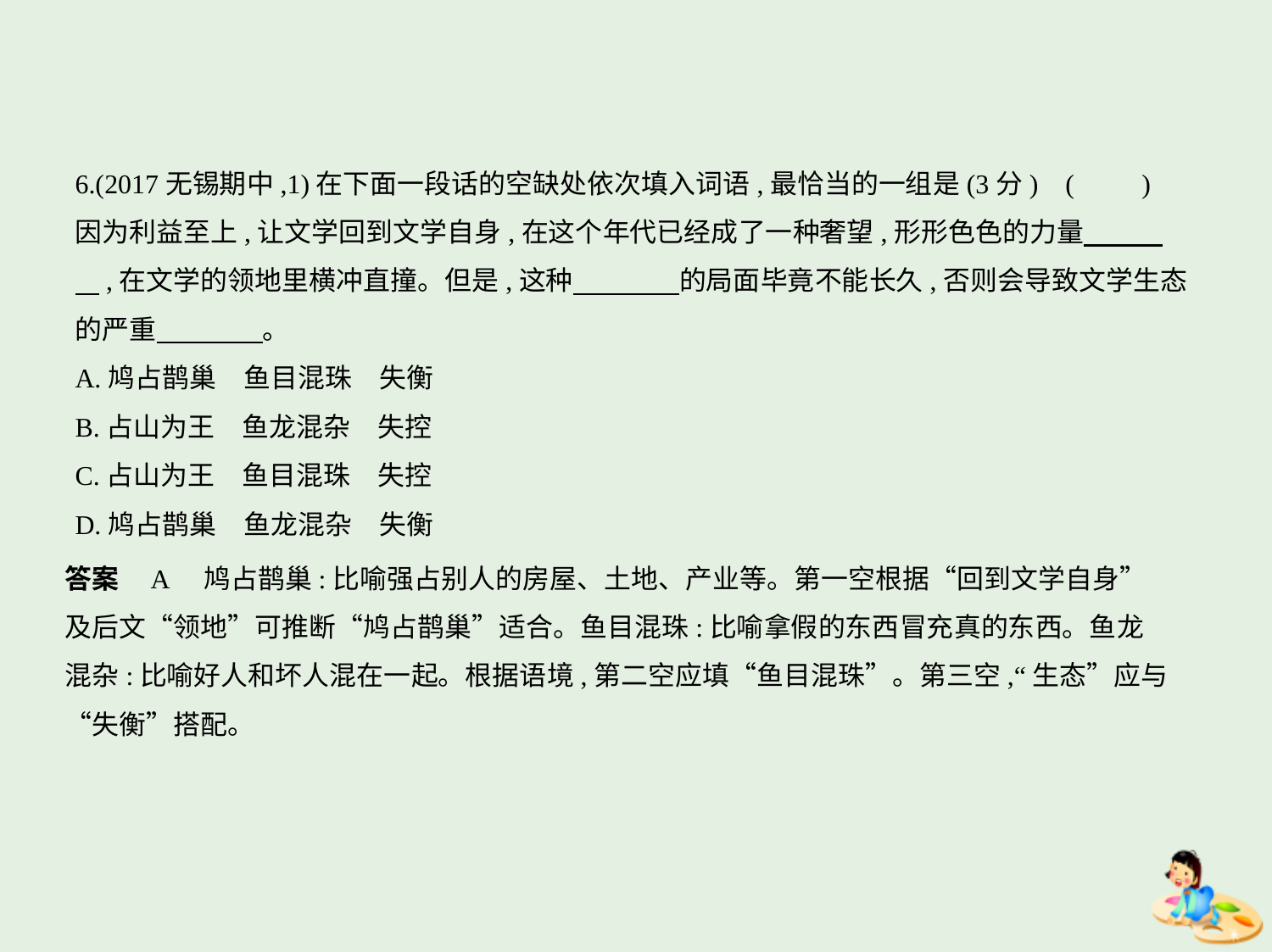

6.(2017无锡期中,1)在下面一段话的空缺处依次填入词语,最恰当的一组是(3分) (　　)
因为利益至上,让文学回到文学自身,在这个年代已经成了一种奢望,形形色色的力量　　    
    ,在文学的领地里横冲直撞。但是,这种　　　    的局面毕竟不能长久,否则会导致文学生态
的严重　　　    。
A.鸠占鹊巢　鱼目混珠　失衡
B.占山为王　鱼龙混杂　失控
C.占山为王　鱼目混珠　失控
D.鸠占鹊巢　鱼龙混杂　失衡
答案    A　鸠占鹊巢:比喻强占别人的房屋、土地、产业等。第一空根据“回到文学自身”
及后文“领地”可推断“鸠占鹊巢”适合。鱼目混珠:比喻拿假的东西冒充真的东西。鱼龙
混杂:比喻好人和坏人混在一起。根据语境,第二空应填“鱼目混珠”。第三空,“生态”应与
“失衡”搭配。